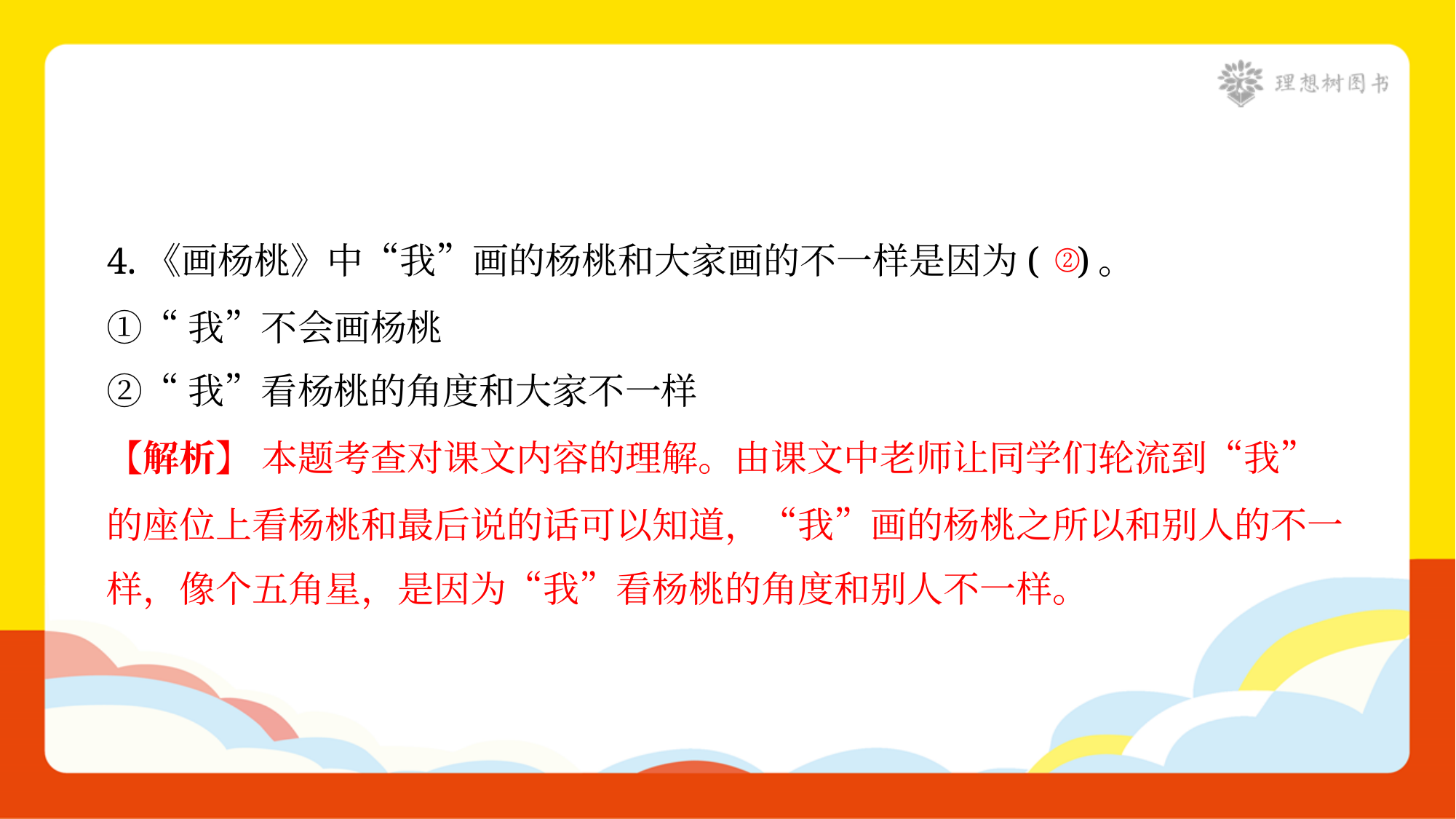

4.《画杨桃》中“我”画的杨桃和大家画的不一样是因为(    )。
①“我”不会画杨桃
②“我”看杨桃的角度和大家不一样
②
【解析】 本题考查对课文内容的理解。由课文中老师让同学们轮流到“我”
的座位上看杨桃和最后说的话可以知道，“我”画的杨桃之所以和别人的不一
样，像个五角星，是因为“我”看杨桃的角度和别人不一样。